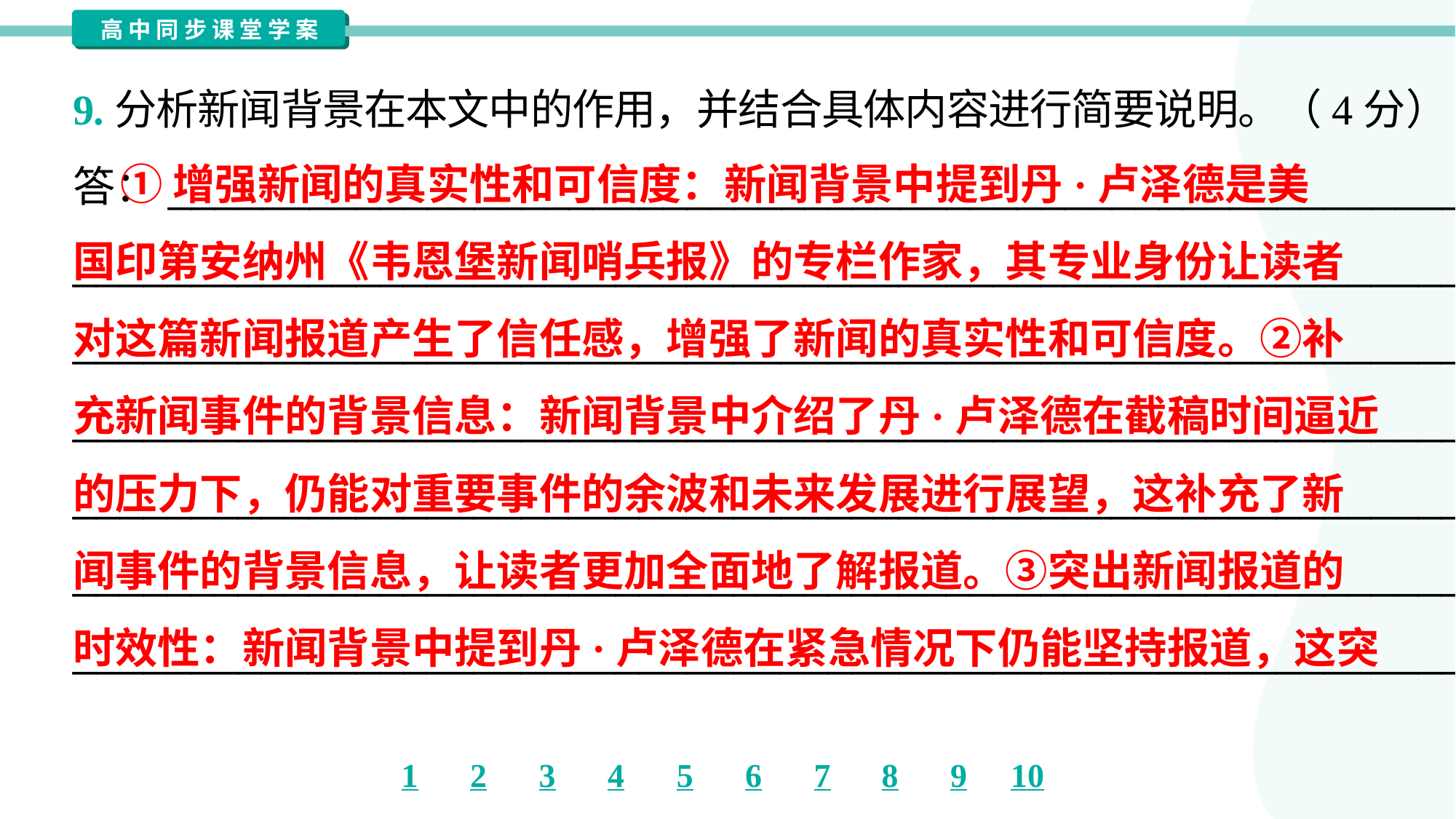

9.分析新闻背景在本文中的作用，并结合具体内容进行简要说明。（4分）
答：_________________________________________________________
_____________________________________________________________
_____________________________________________________________
_____________________________________________________________
_____________________________________________________________
_____________________________________________________________
_____________________________________________________________
     ①增强新闻的真实性和可信度：新闻背景中提到丹·卢泽德是美
国印第安纳州《韦恩堡新闻哨兵报》的专栏作家，其专业身份让读者
对这篇新闻报道产生了信任感，增强了新闻的真实性和可信度。②补
充新闻事件的背景信息：新闻背景中介绍了丹·卢泽德在截稿时间逼近
的压力下，仍能对重要事件的余波和未来发展进行展望，这补充了新
闻事件的背景信息，让读者更加全面地了解报道。③突出新闻报道的
时效性：新闻背景中提到丹·卢泽德在紧急情况下仍能坚持报道，这突